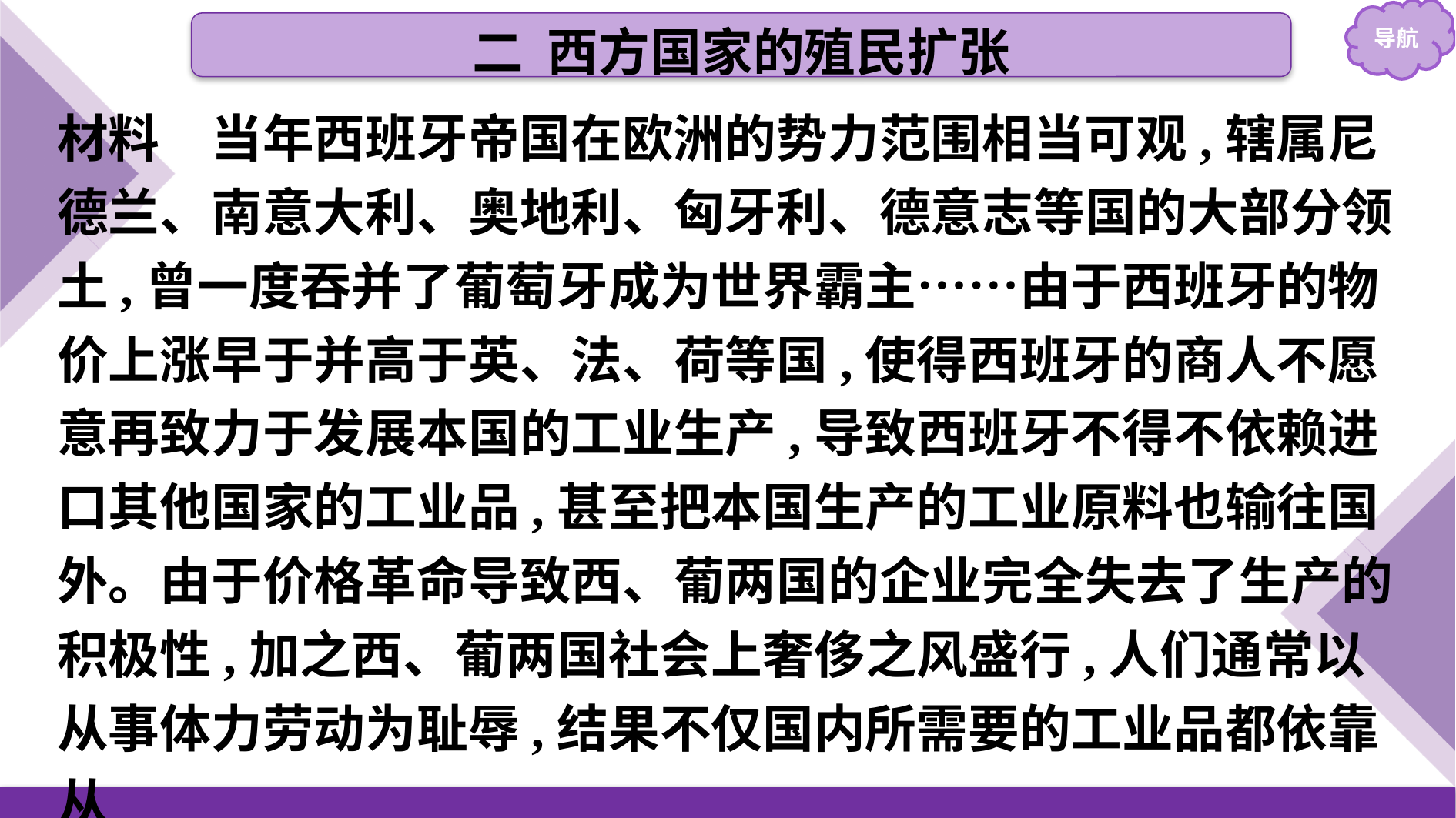

二  西方国家的殖民扩张
材料　当年西班牙帝国在欧洲的势力范围相当可观,辖属尼德兰、南意大利、奥地利、匈牙利、德意志等国的大部分领土,曾一度吞并了葡萄牙成为世界霸主……由于西班牙的物价上涨早于并高于英、法、荷等国,使得西班牙的商人不愿意再致力于发展本国的工业生产,导致西班牙不得不依赖进口其他国家的工业品,甚至把本国生产的工业原料也输往国外。由于价格革命导致西、葡两国的企业完全失去了生产的积极性,加之西、葡两国社会上奢侈之风盛行,人们通常以从事体力劳动为耻辱,结果不仅国内所需要的工业品都依靠从